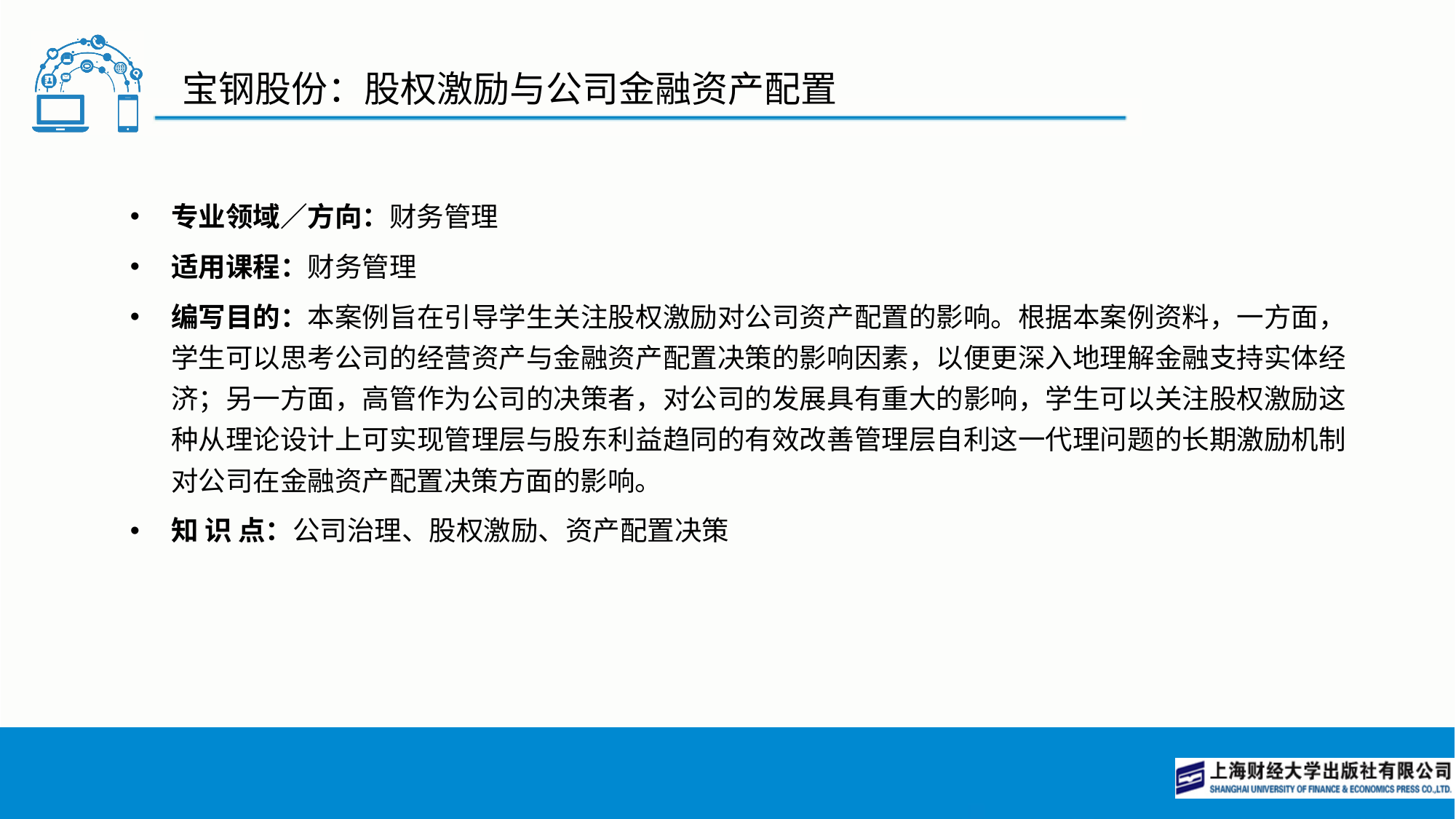

# 宝钢股份：股权激励与公司金融资产配置
专业领域／方向：财务管理
适用课程：财务管理
编写目的：本案例旨在引导学生关注股权激励对公司资产配置的影响。根据本案例资料，一方面，学生可以思考公司的经营资产与金融资产配置决策的影响因素，以便更深入地理解金融支持实体经济；另一方面，高管作为公司的决策者，对公司的发展具有重大的影响，学生可以关注股权激励这种从理论设计上可实现管理层与股东利益趋同的有效改善管理层自利这一代理问题的长期激励机制对公司在金融资产配置决策方面的影响。
知 识 点：公司治理、股权激励、资产配置决策